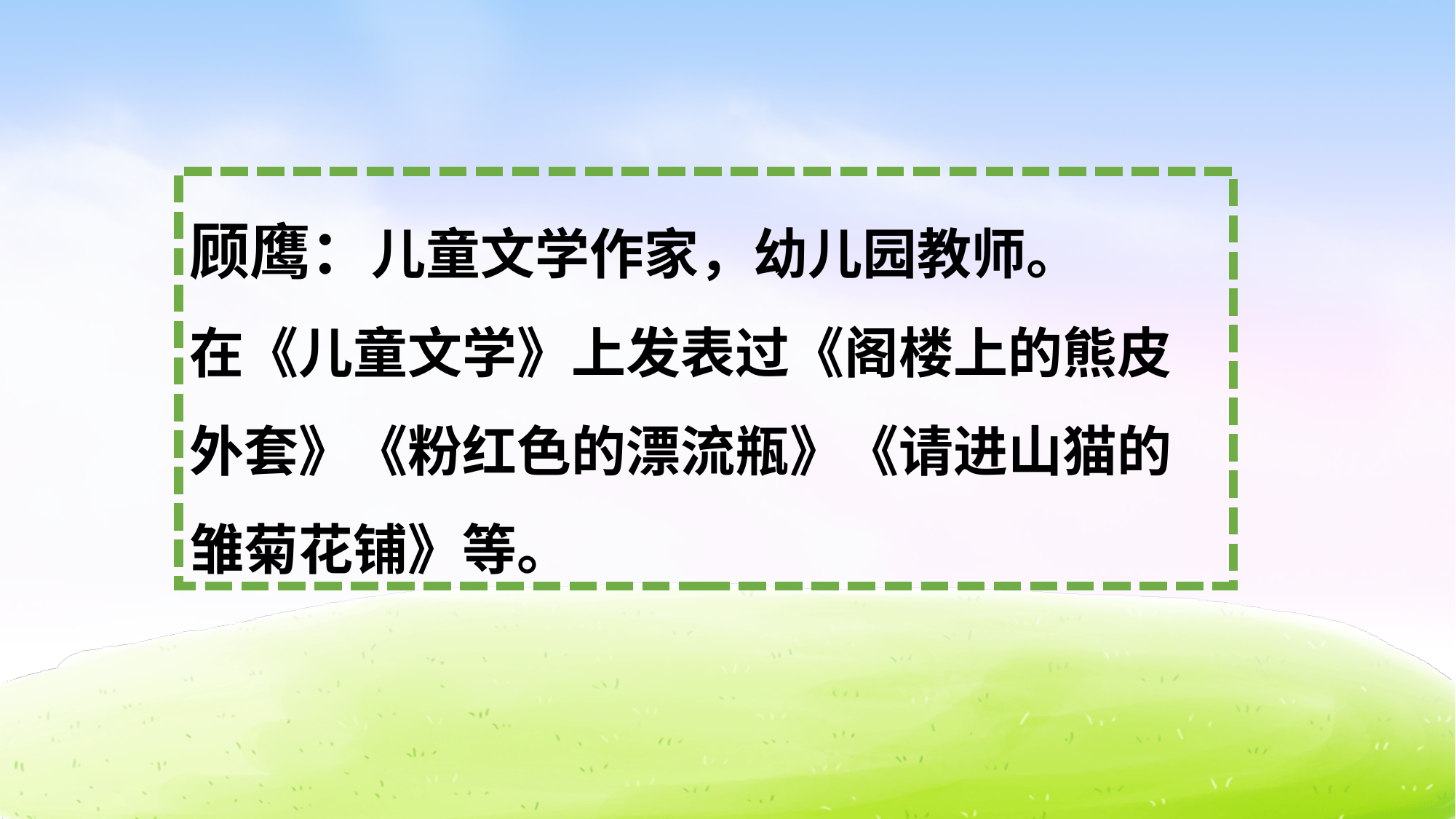

顾鹰：儿童文学作家，幼儿园教师。
在《儿童文学》上发表过《阁楼上的熊皮外套》《粉红色的漂流瓶》《请进山猫的雏菊花铺》等。